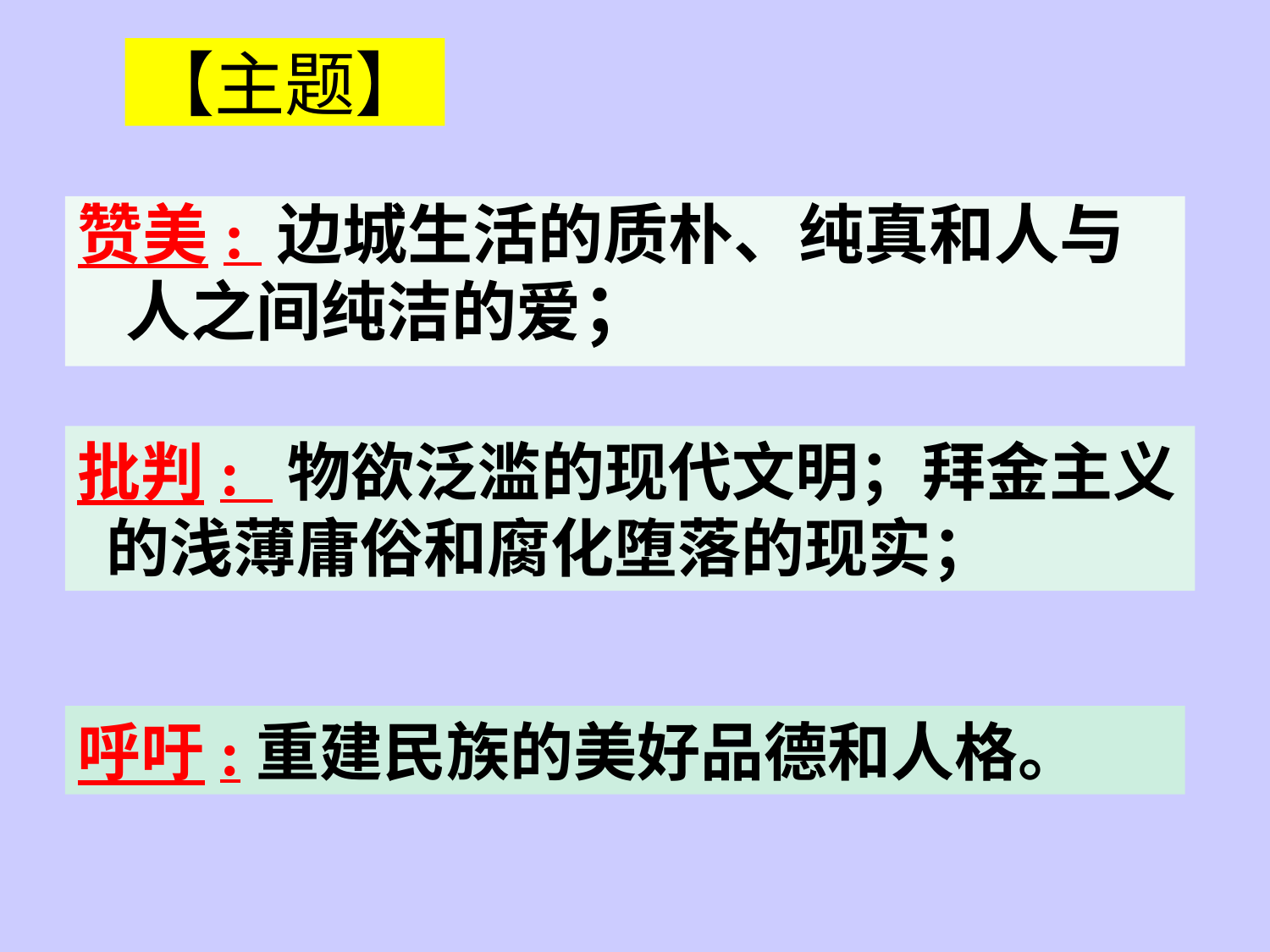

# 【主题】
赞美: 边城生活的质朴、纯真和人与人之间纯洁的爱；
批判:  物欲泛滥的现代文明；拜金主义   的浅薄庸俗和腐化堕落的现实；
呼吁:重建民族的美好品德和人格。